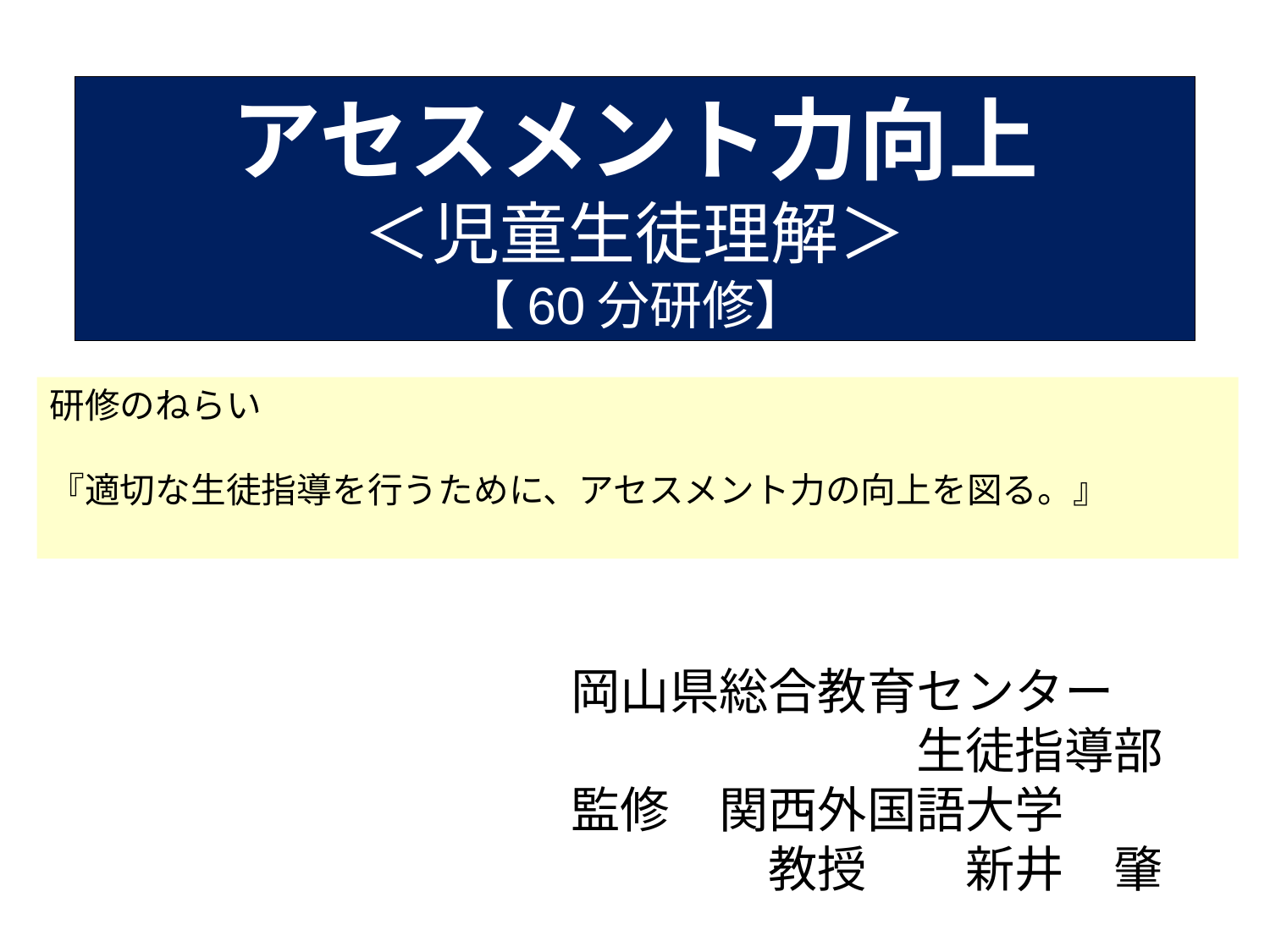

# アセスメント力向上 ＜児童生徒理解＞ 【60分研修】
研修のねらい

『適切な生徒指導を行うために、アセスメント力の向上を図る。』

　　　　　　　　　岡山県総合教育センター
　　　　　　　　　　　　　　　　生徒指導部
　　　　　　　　　監修　関西外国語大学
　　　　　　　　　　　　　教授　　新井　肇